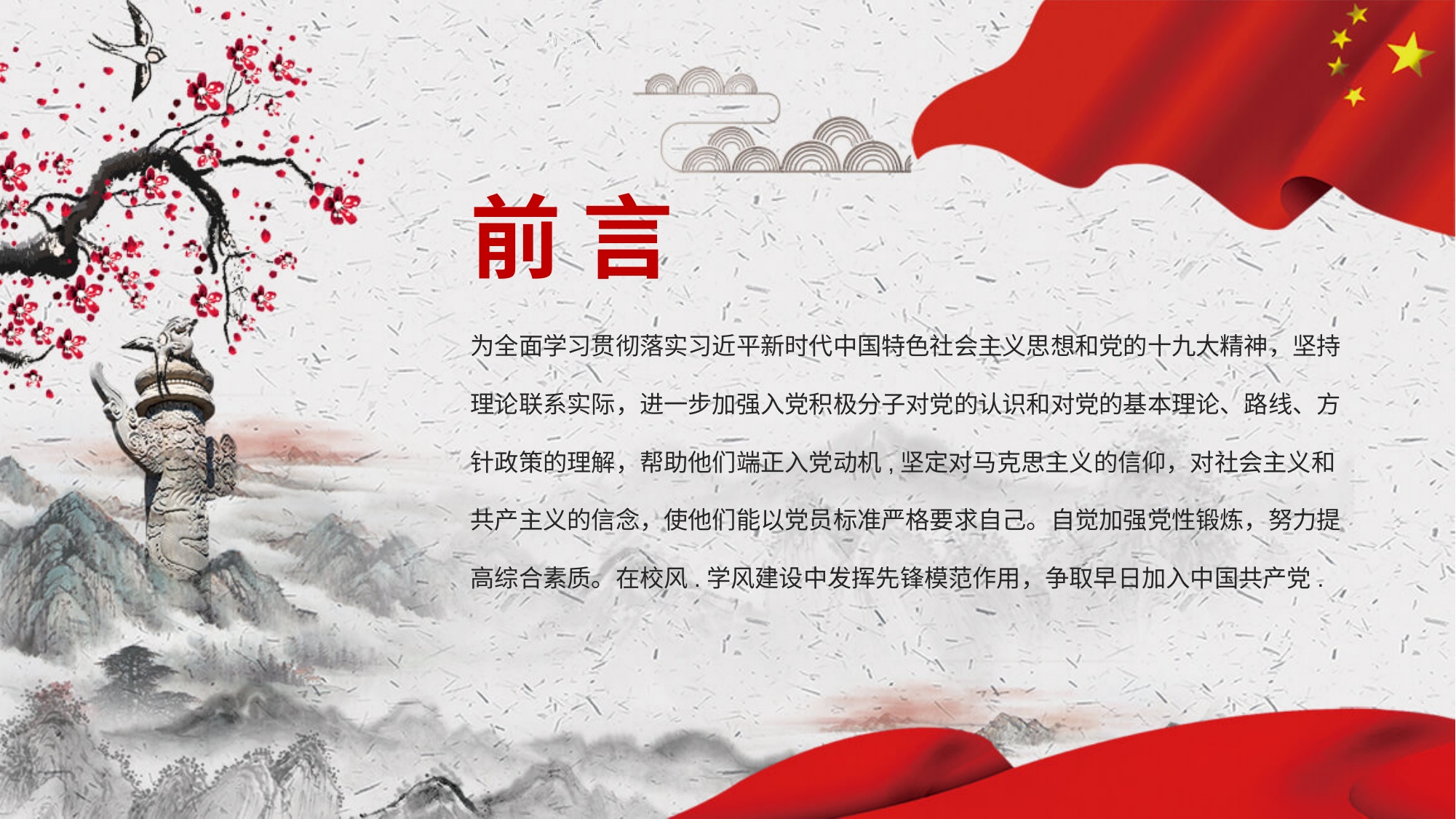

https://www.ypppt.com/
前 言
为全面学习贯彻落实习近平新时代中国特色社会主义思想和党的十九大精神，坚持理论联系实际，进一步加强入党积极分子对党的认识和对党的基本理论、路线、方针政策的理解，帮助他们端正入党动机,坚定对马克思主义的信仰，对社会主义和共产主义的信念，使他们能以党员标准严格要求自己。自觉加强党性锻炼，努力提高综合素质。在校风.学风建设中发挥先锋模范作用，争取早日加入中国共产党.